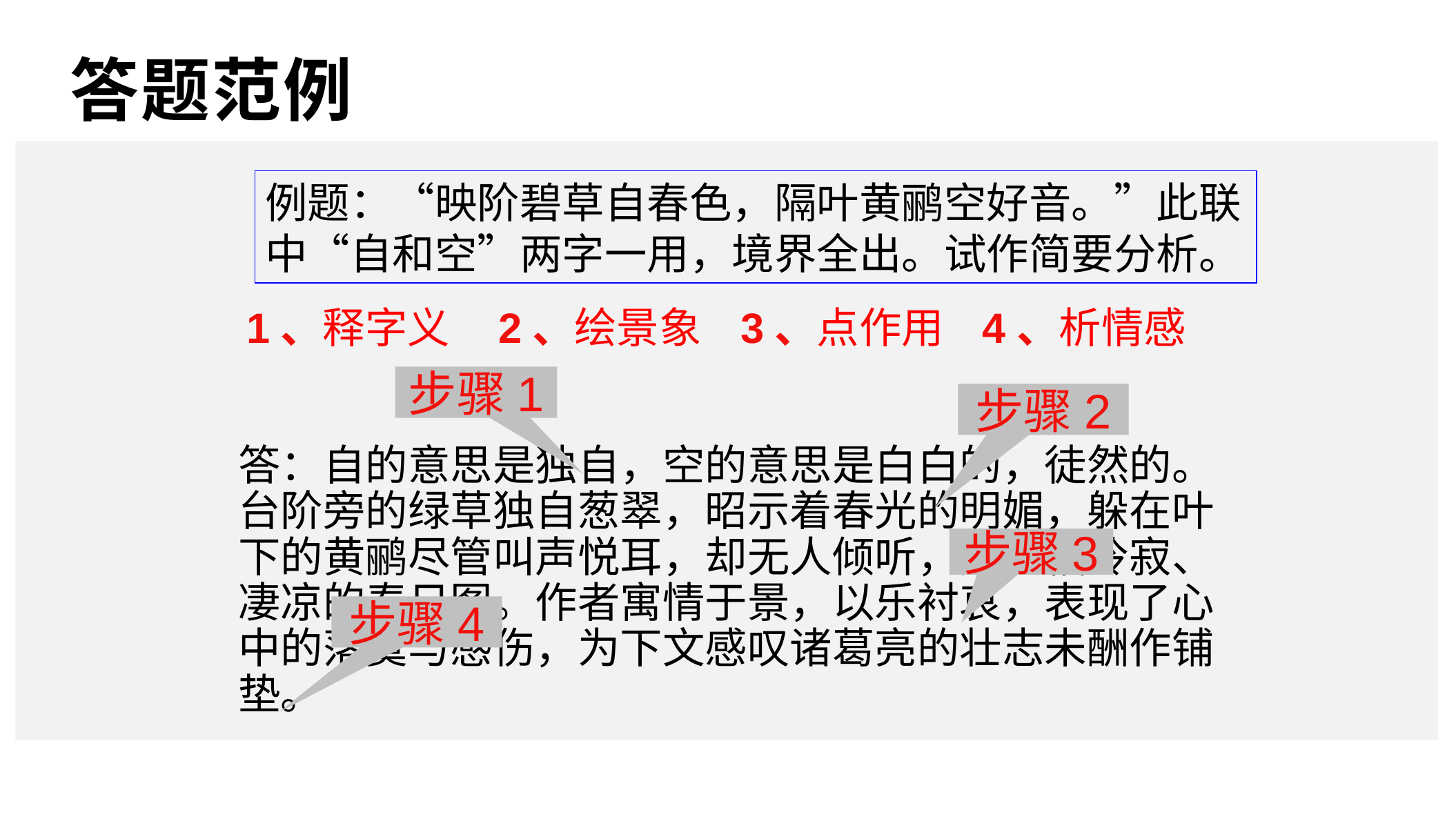

答题范例

例题：“映阶碧草自春色，隔叶黄鹂空好音。”此联中“自和空”两字一用，境界全出。试作简要分析。
1、释字义    2、绘景象   3、点作用   4、析情感
步骤1
# 答：自的意思是独自，空的意思是白白的，徒然的。台阶旁的绿草独自葱翠，昭示着春光的明媚，躲在叶下的黄鹂尽管叫声悦耳，却无人倾听，是一幅冷寂、凄凉的春日图。作者寓情于景，以乐衬哀，表现了心中的落寞与感伤，为下文感叹诸葛亮的壮志未酬作铺垫。
步骤2
步骤3
步骤4